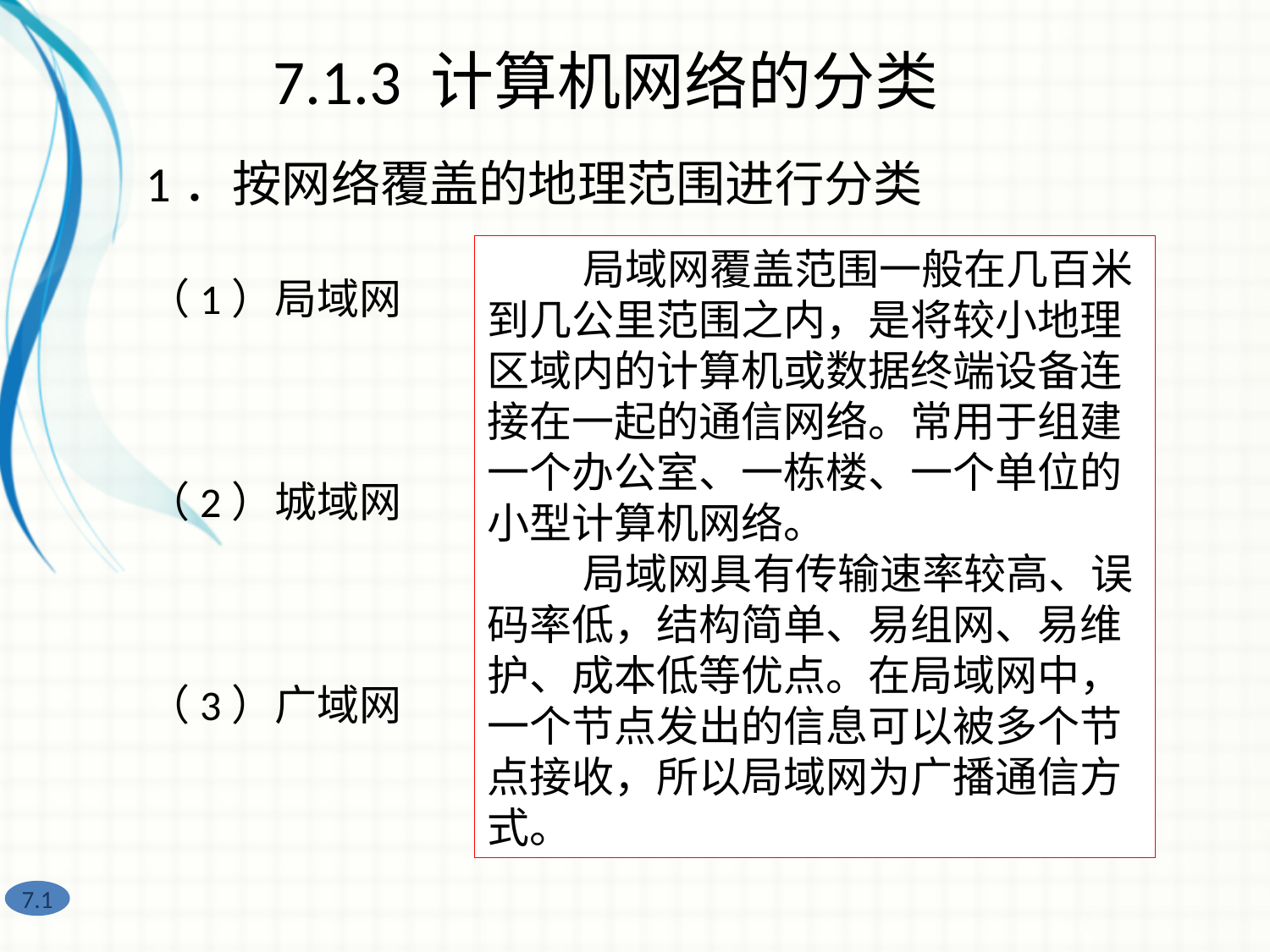

7.1.3 计算机网络的分类
1．按网络覆盖的地理范围进行分类
         局域网覆盖范围一般在几百米到几公里范围之内，是将较小地理区域内的计算机或数据终端设备连接在一起的通信网络。常用于组建一个办公室、一栋楼、一个单位的小型计算机网络。
         局域网具有传输速率较高、误码率低，结构简单、易组网、易维护、成本低等优点。在局域网中，一个节点发出的信息可以被多个节点接收，所以局域网为广播通信方式。
         广域网覆盖范围从几百公里到几千公里或更远，可以覆盖一个城市、一个国家甚至全球。广域网通常是由各种网络互联形成国际性的远程计算机网络。国际互联网Internet就是广域网的一种。
         广域网传输速率较低，但随着通信技术的发展，其传输速率也有较大提高。广域网可以使用电话交换网、微波、卫星通信网或它们的组合信道进行通信。

         将不同的局域网通过网间连接，构成覆盖范围从几十公里到上百公里的计算机网络。常用于一个城市的多个局域网互联，以实现大量用户之间的资源共享、信息传输。
         城域网的特点是传输速率高、技术先进、安全、用户接入简单，普通用户只需将网线适当连接，配置网卡或路由器参数就可以接入宽带城域网。

（1）	局域网

（2）	城域网

（3）	广域网